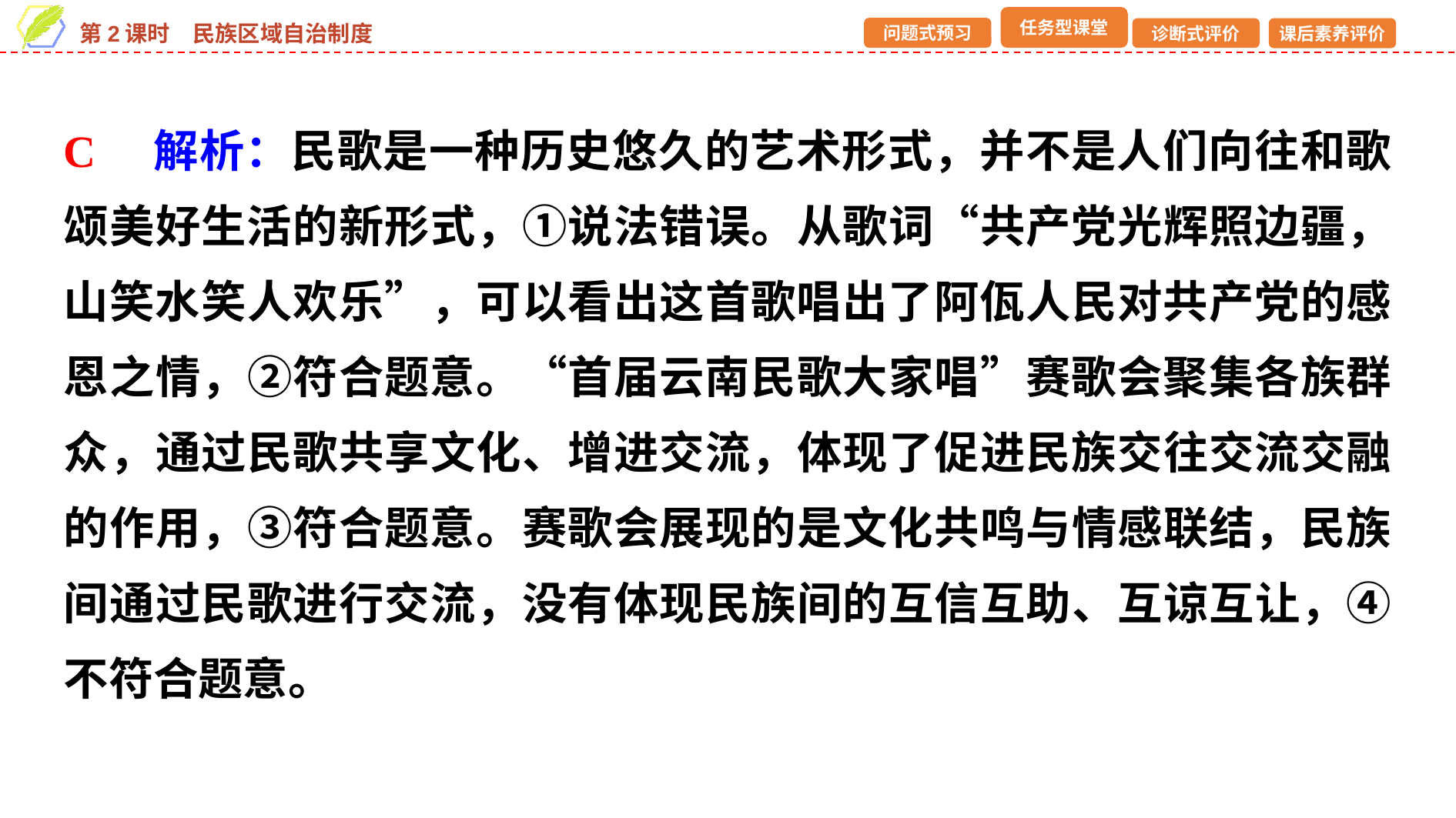

C　解析：民歌是一种历史悠久的艺术形式，并不是人们向往和歌颂美好生活的新形式，①说法错误。从歌词“共产党光辉照边疆，山笑水笑人欢乐”，可以看出这首歌唱出了阿佤人民对共产党的感恩之情，②符合题意。“首届云南民歌大家唱”赛歌会聚集各族群众，通过民歌共享文化、增进交流，体现了促进民族交往交流交融的作用，③符合题意。赛歌会展现的是文化共鸣与情感联结，民族间通过民歌进行交流，没有体现民族间的互信互助、互谅互让，④不符合题意。